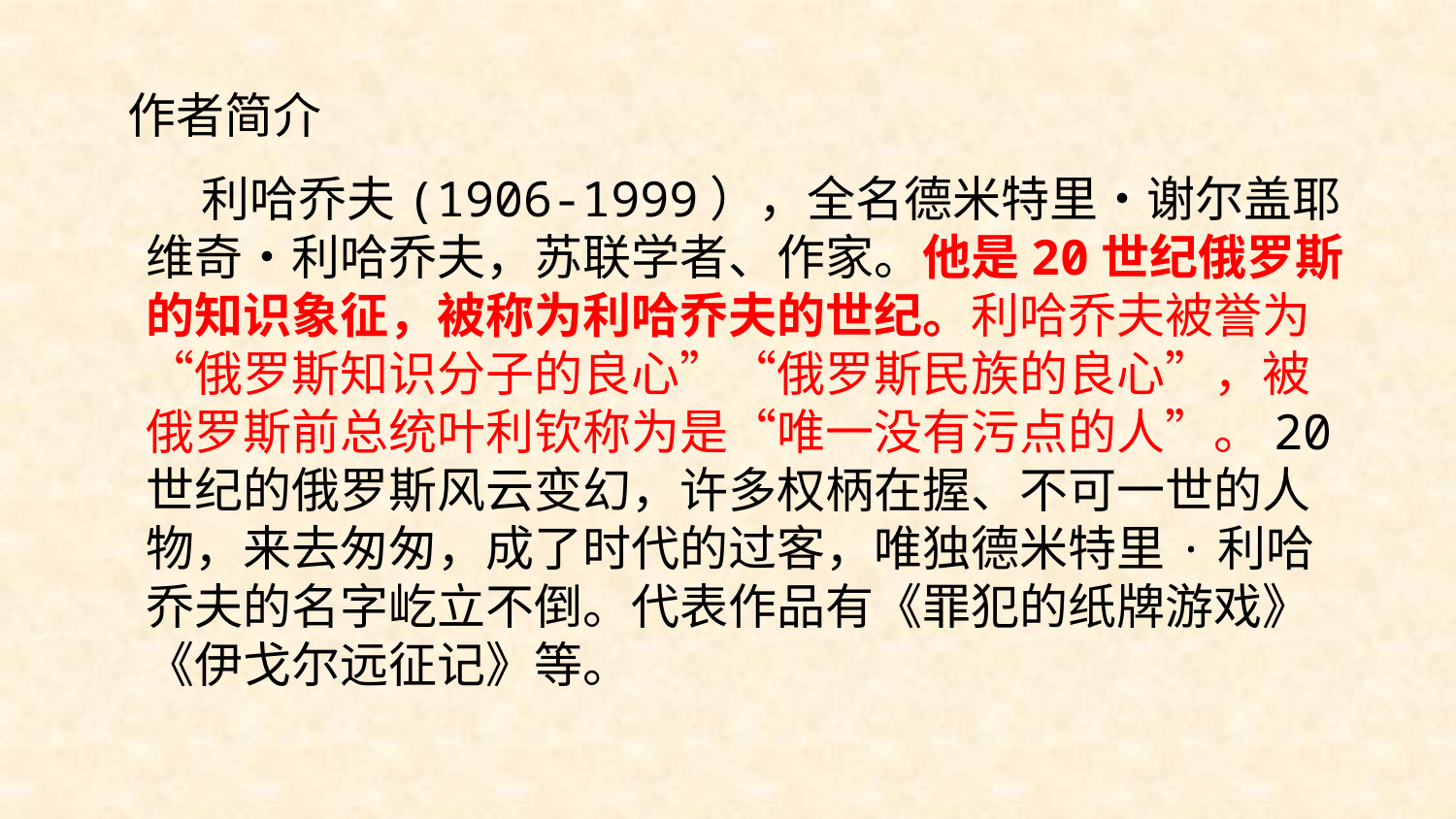

作者简介
    利哈乔夫(1906-1999），全名德米特里・谢尔盖耶维奇・利哈乔夫，苏联学者、作家。他是20世纪俄罗斯的知识象征，被称为利哈乔夫的世纪。利哈乔夫被誉为“俄罗斯知识分子的良心”“俄罗斯民族的良心”，被俄罗斯前总统叶利钦称为是“唯一没有污点的人”。20世纪的俄罗斯风云变幻，许多权柄在握、不可一世的人物，来去匆匆，成了时代的过客，唯独德米特里·利哈乔夫的名字屹立不倒。代表作品有《罪犯的纸牌游戏》《伊戈尔远征记》等。